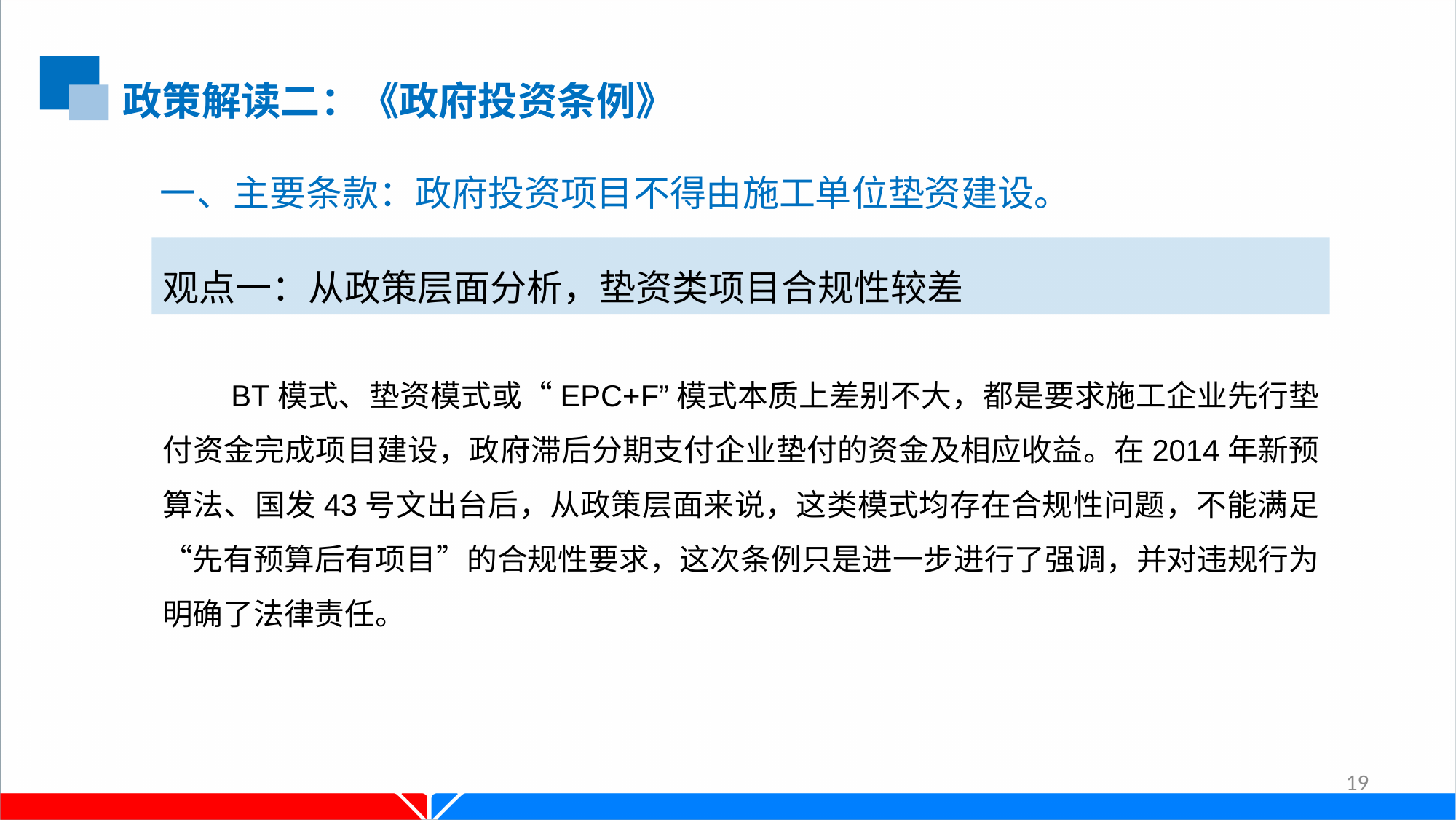

政策解读二：《政府投资条例》

一、主要条款：政府投资项目不得由施工单位垫资建设。
观点一：从政策层面分析，垫资类项目合规性较差
        BT模式、垫资模式或“EPC+F”模式本质上差别不大，都是要求施工企业先行垫付资金完成项目建设，政府滞后分期支付企业垫付的资金及相应收益。在2014年新预算法、国发43号文出台后，从政策层面来说，这类模式均存在合规性问题，不能满足“先有预算后有项目”的合规性要求，这次条例只是进一步进行了强调，并对违规行为明确了法律责任。
19